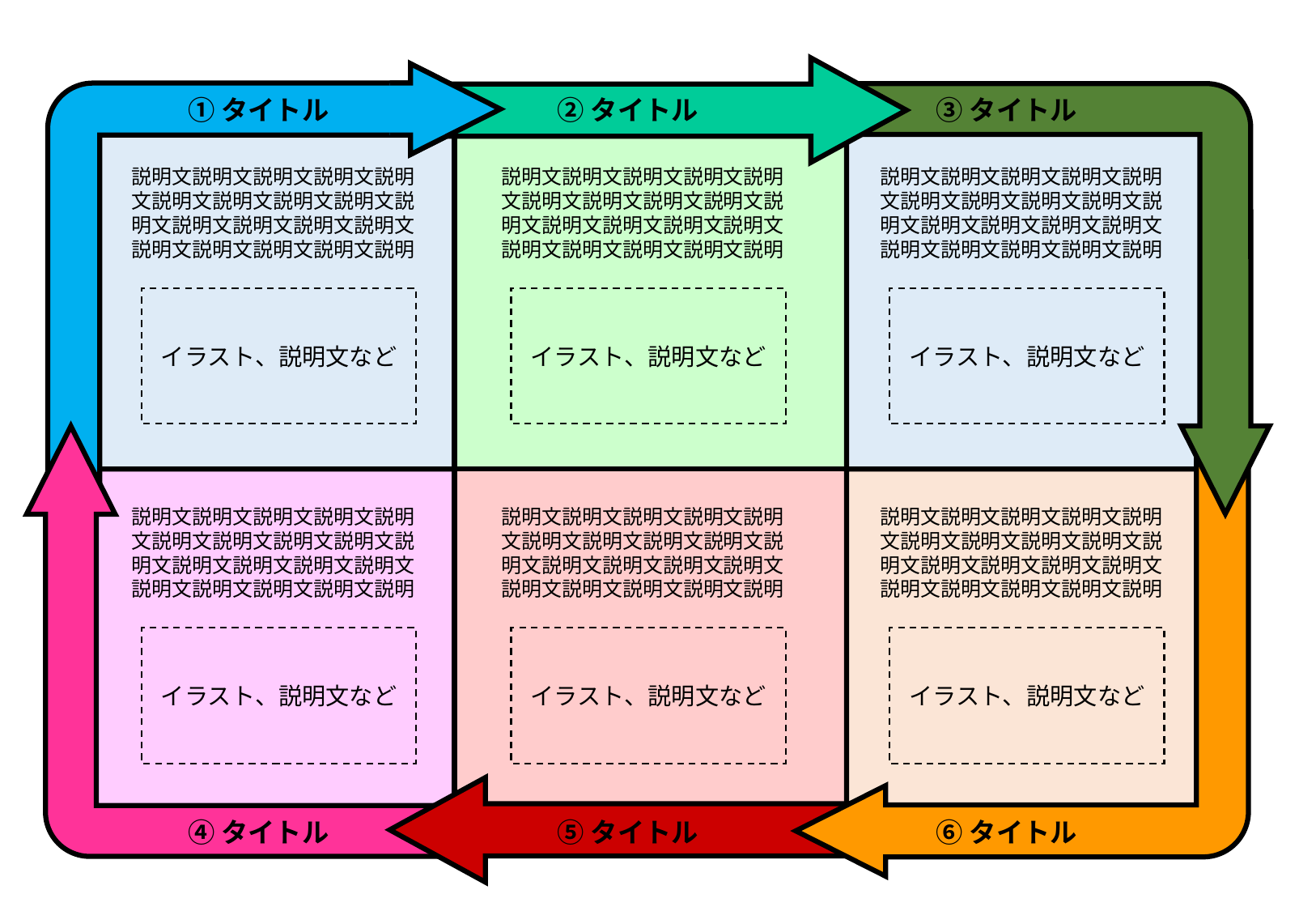

①タイトル
②タイトル
③タイトル
説明文説明文説明文説明文説明文説明文説明文説明文説明文説明文説明文説明文説明文説明文説明文説明文説明文説明文説明
説明文説明文説明文説明文説明文説明文説明文説明文説明文説明文説明文説明文説明文説明文説明文説明文説明文説明文説明
説明文説明文説明文説明文説明文説明文説明文説明文説明文説明文説明文説明文説明文説明文説明文説明文説明文説明文説明
イラスト、説明文など
イラスト、説明文など
イラスト、説明文など
説明文説明文説明文説明文説明文説明文説明文説明文説明文説明文説明文説明文説明文説明文説明文説明文説明文説明文説明
説明文説明文説明文説明文説明文説明文説明文説明文説明文説明文説明文説明文説明文説明文説明文説明文説明文説明文説明
説明文説明文説明文説明文説明文説明文説明文説明文説明文説明文説明文説明文説明文説明文説明文説明文説明文説明文説明
イラスト、説明文など
イラスト、説明文など
イラスト、説明文など
④タイトル
⑤タイトル
⑥タイトル